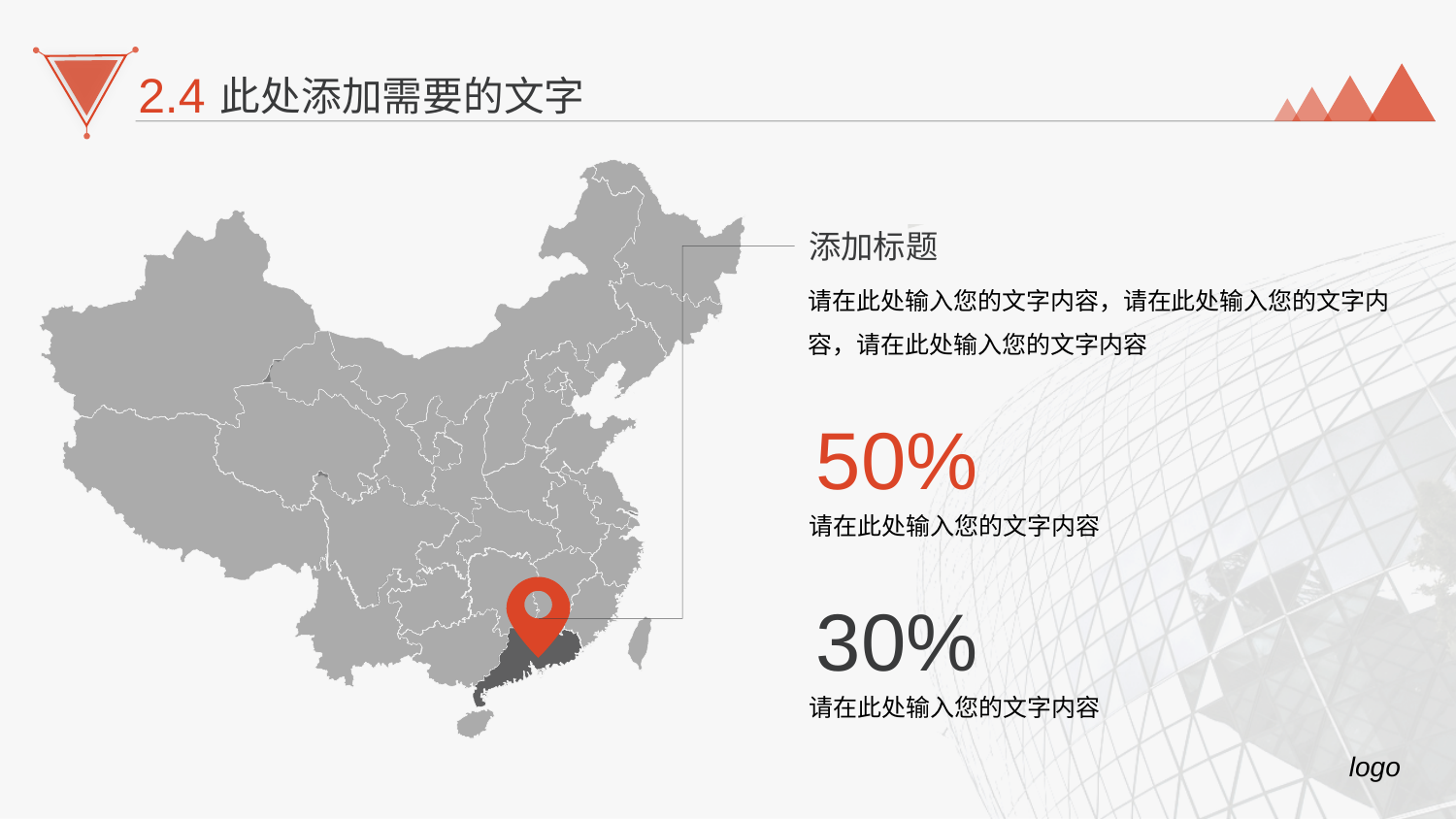

2.4
此处添加需要的文字

添加标题
请在此处输入您的文字内容，请在此处输入您的文字内容，请在此处输入您的文字内容
50%
请在此处输入您的文字内容

30%
请在此处输入您的文字内容